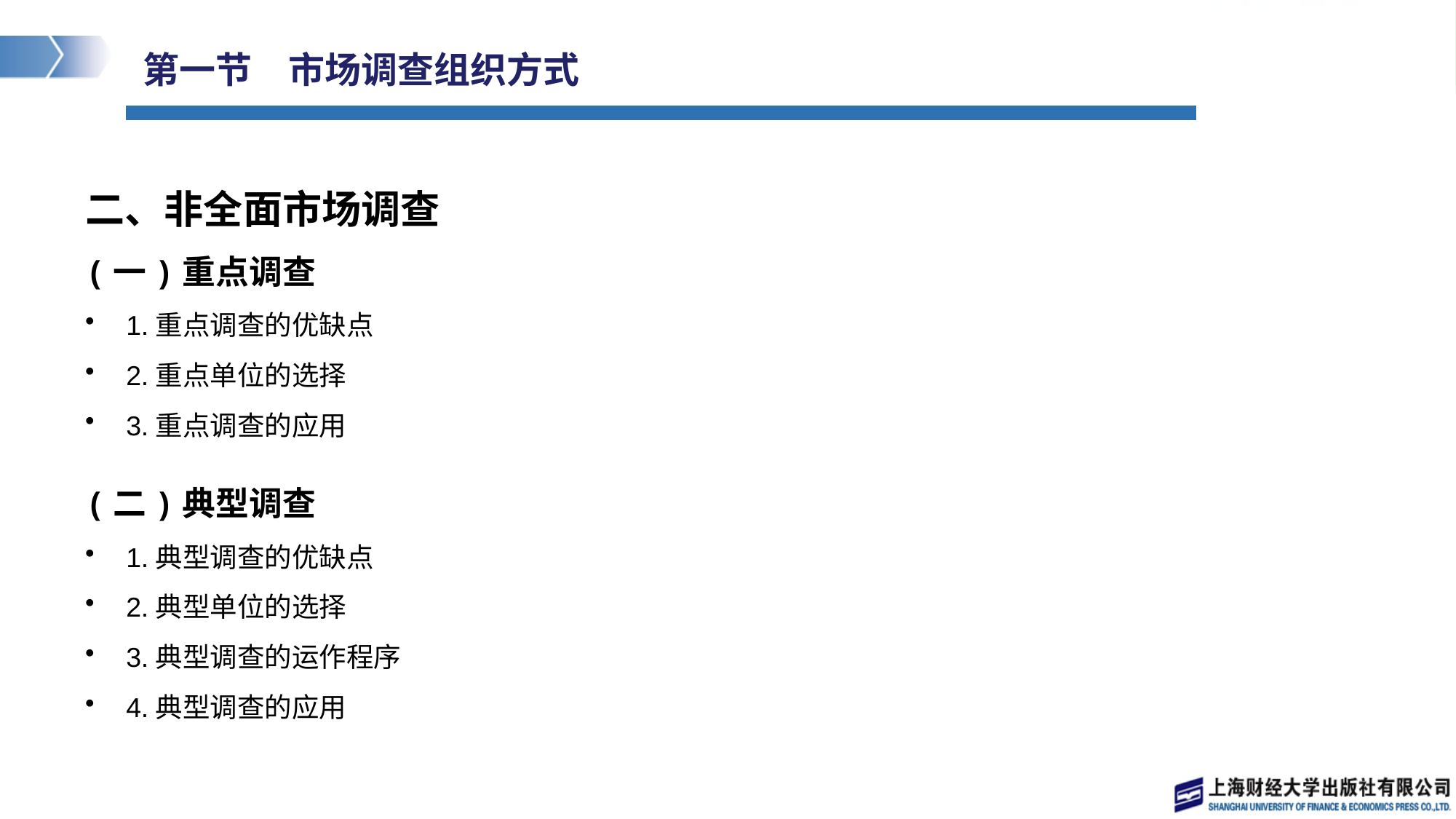

# 第一节　市场调查组织方式
二、非全面市场调查
(一)重点调查
1.重点调查的优缺点
2.重点单位的选择
3.重点调查的应用
(二)典型调查
1.典型调查的优缺点
2.典型单位的选择
3.典型调查的运作程序
4.典型调查的应用